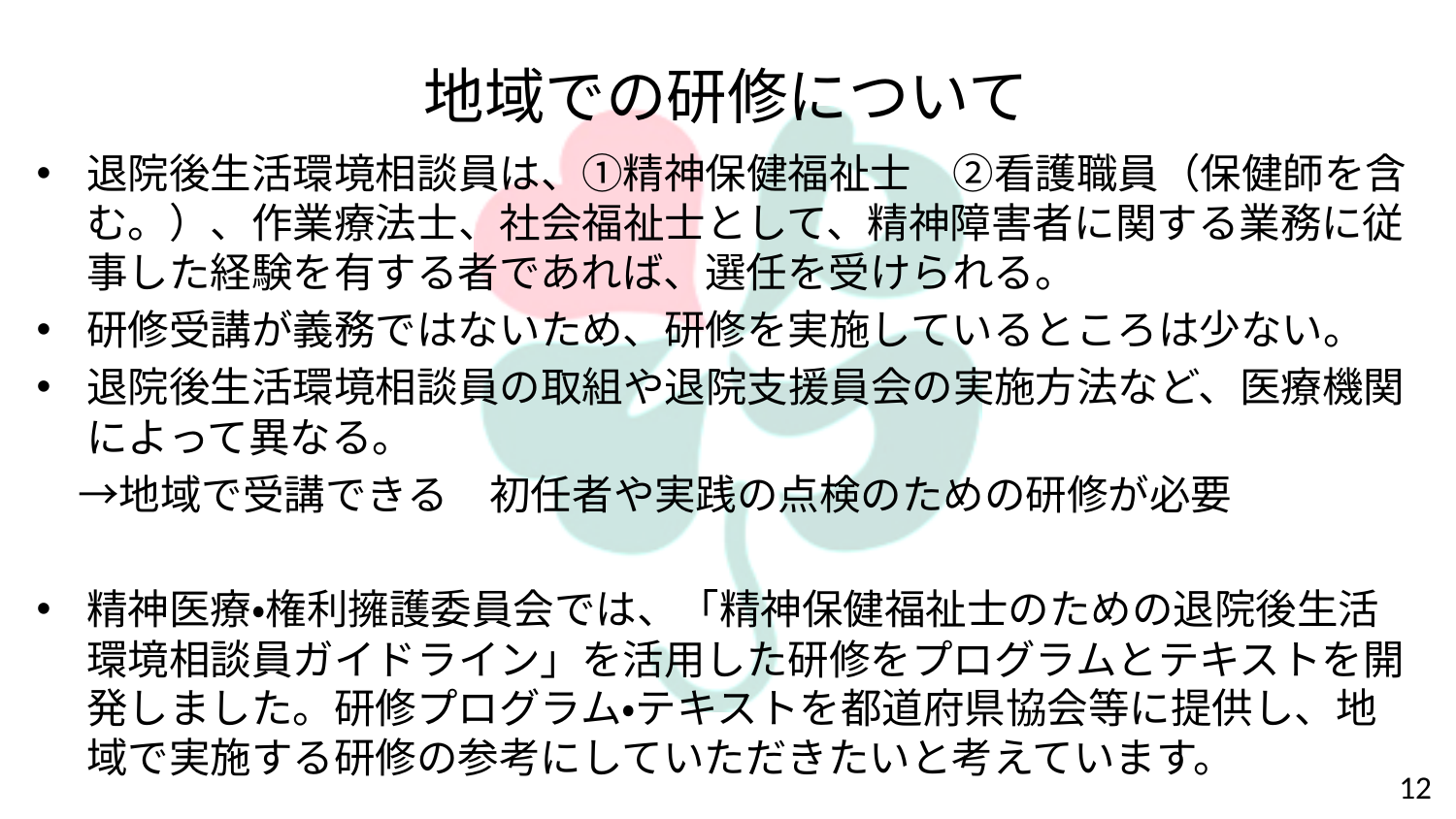

# 地域での研修について
退院後生活環境相談員は、①精神保健福祉士　②看護職員（保健師を含む。）、作業療法士、社会福祉士として、精神障害者に関する業務に従事した経験を有する者であれば、選任を受けられる。
研修受講が義務ではないため、研修を実施しているところは少ない。
退院後生活環境相談員の取組や退院支援員会の実施方法など、医療機関によって異なる。
　→地域で受講できる　初任者や実践の点検のための研修が必要

精神医療・権利擁護委員会では、「精神保健福祉士のための退院後生活環境相談員ガイドライン」を活用した研修をプログラムとテキストを開発しました。研修プログラム・テキストを都道府県協会等に提供し、地域で実施する研修の参考にしていただきたいと考えています。

12